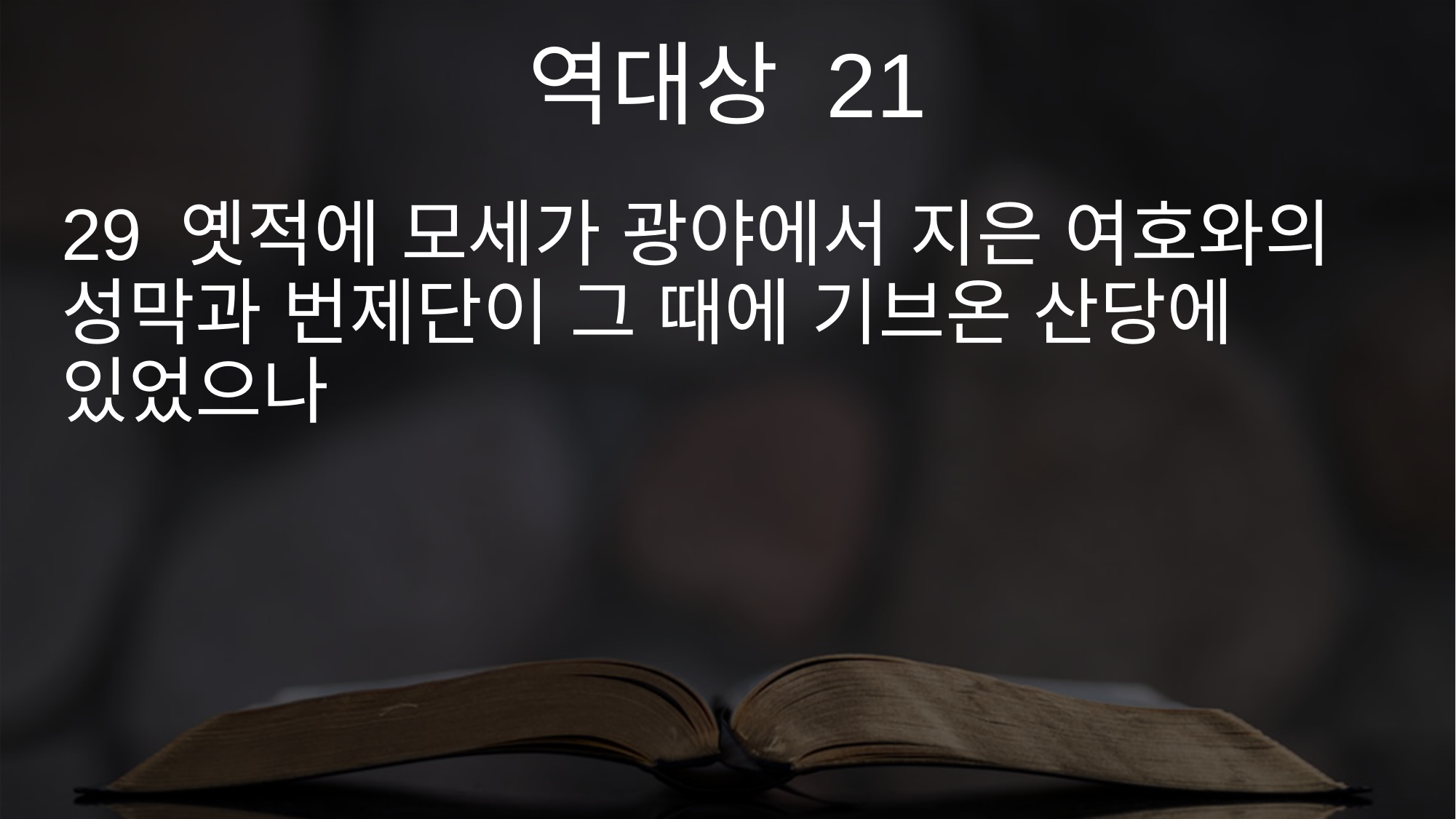

역대상 21
29 옛적에 모세가 광야에서 지은 여호와의 성막과 번제단이 그 때에 기브온 산당에 있었으나